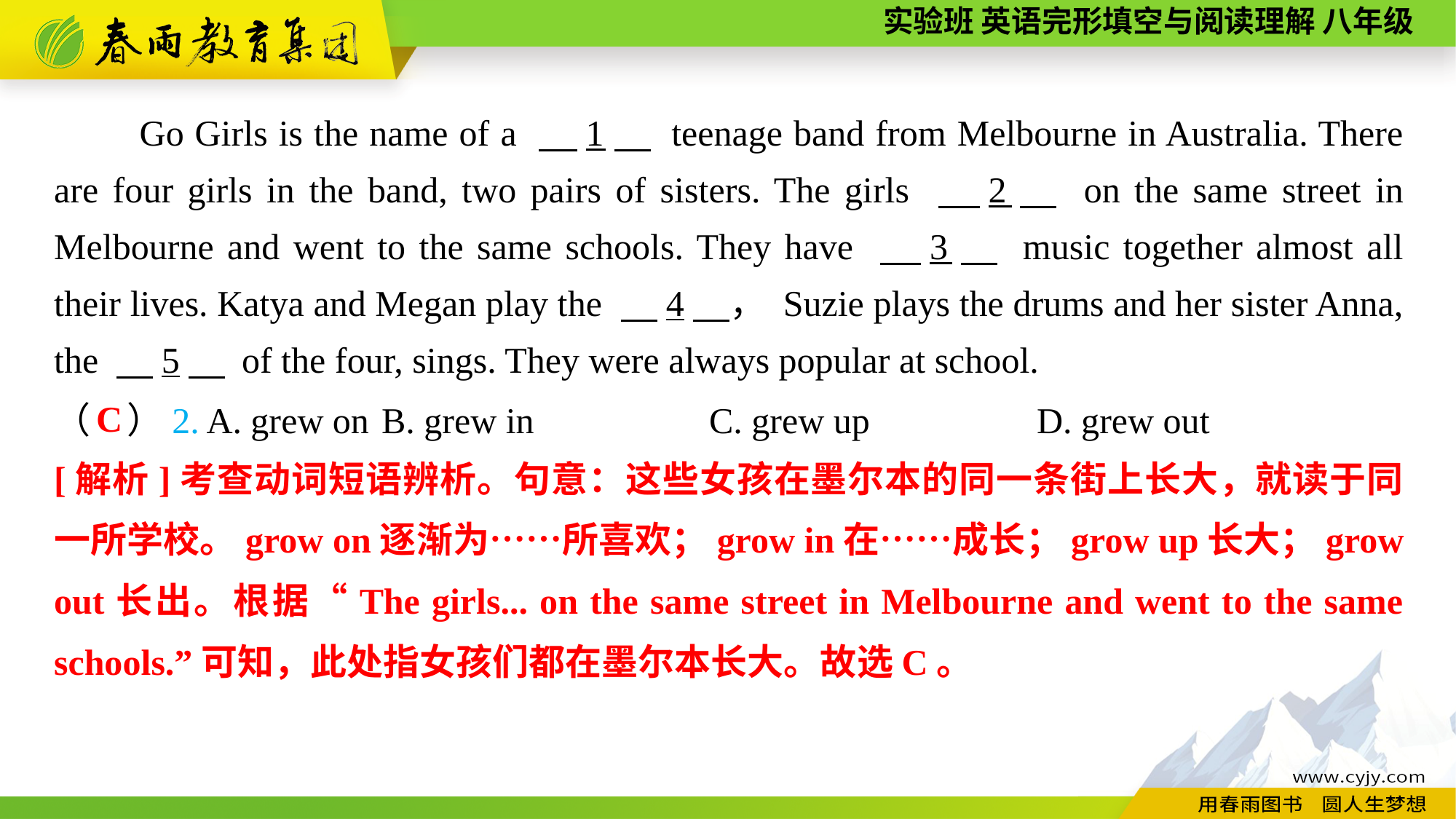

Go Girls is the name of a 　1　 teenage band from Melbourne in Australia. There are four girls in the band, two pairs of sisters. The girls 　2　 on the same street in Melbourne and went to the same schools. They have 　3　 music together almost all their lives. Katya and Megan play the 　4　， Suzie plays the drums and her sister Anna, the 　5　 of the four, sings. They were always popular at school.
C
（　）2. A. grew on	B. grew in		C. grew up		D. grew out
[解析]考查动词短语辨析。句意：这些女孩在墨尔本的同一条街上长大，就读于同一所学校。grow on逐渐为……所喜欢；grow in在……成长；grow up长大；grow out长出。根据“The girls... on the same street in Melbourne and went to the same schools.”可知，此处指女孩们都在墨尔本长大。故选C。